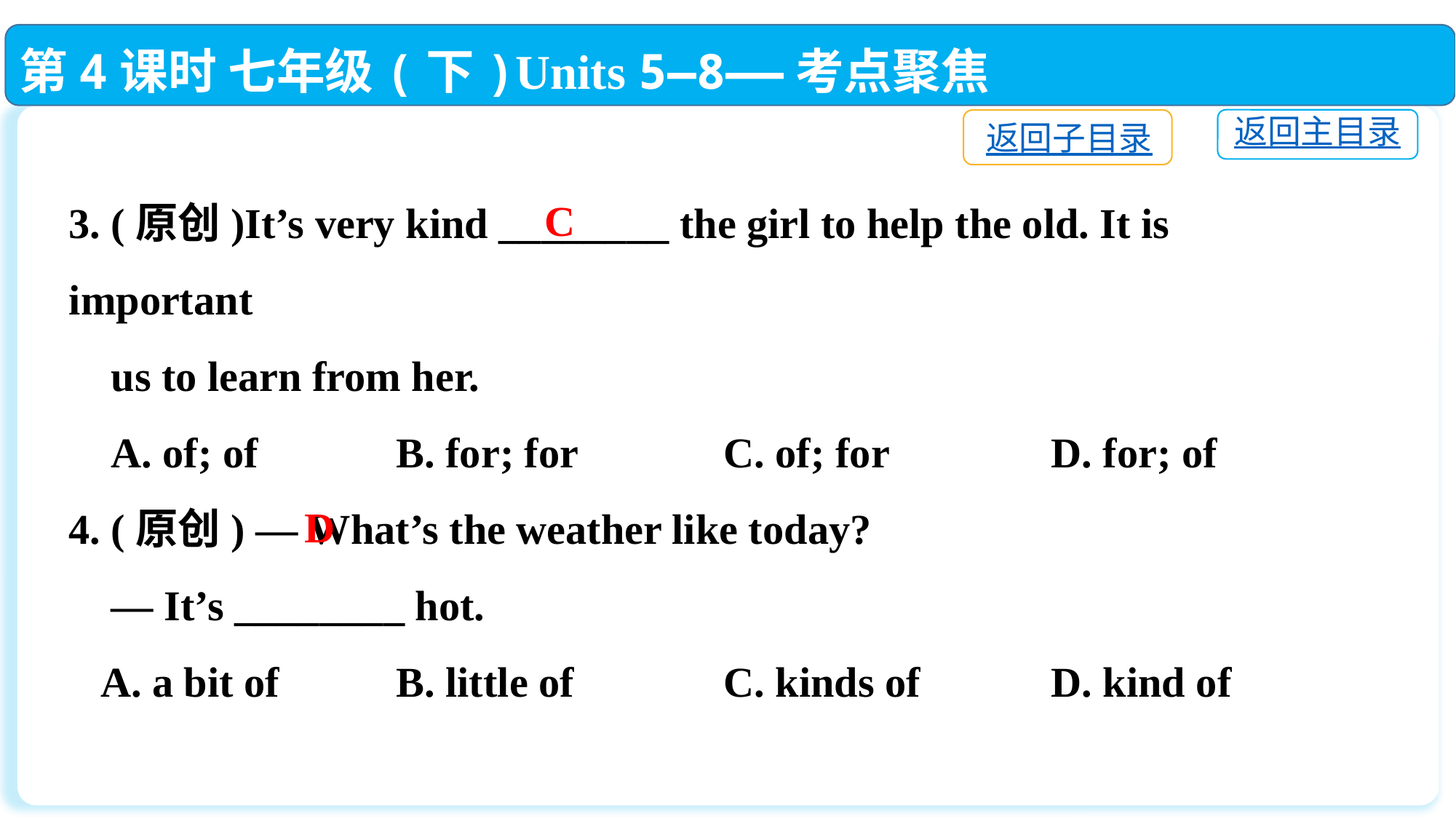

第4课时 七年级(下)Units 5—8——考点聚焦

返回主目录

返回子目录

3. (原创)It’s very kind ________ the girl to help the old. It is important
    us to learn from her.
    A. of; of		B. for; for		C. of; for		D. for; of
4. (原创) — What’s the weather like today?
    — It’s ________ hot.
   A. a bit of	 	B. little of		C. kinds of		D. kind of
C
D